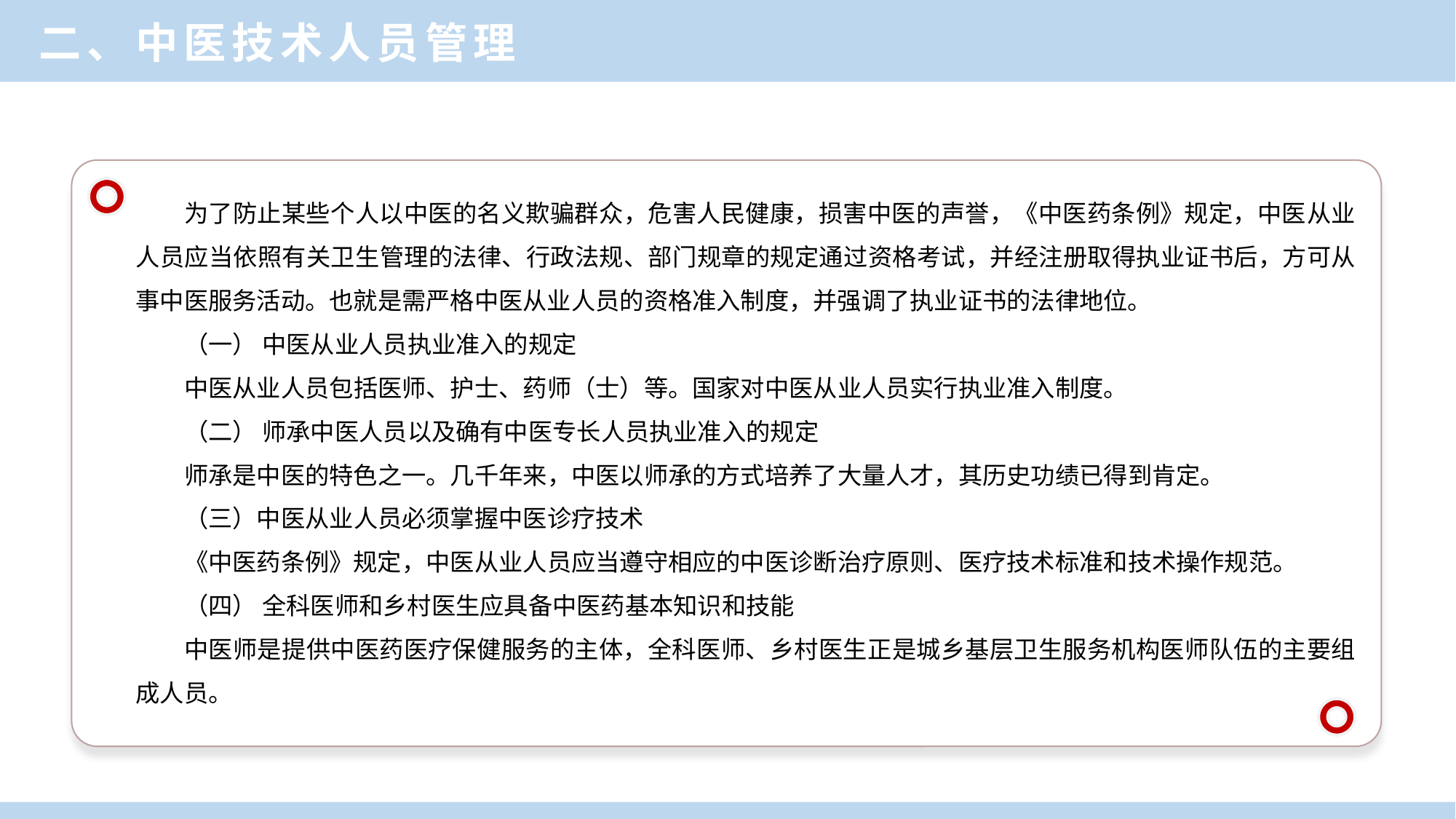

二、中医技术人员管理

为了防止某些个人以中医的名义欺骗群众，危害人民健康，损害中医的声誉，《中医药条例》规定，中医从业人员应当依照有关卫生管理的法律、行政法规、部门规章的规定通过资格考试，并经注册取得执业证书后，方可从事中医服务活动。也就是需严格中医从业人员的资格准入制度，并强调了执业证书的法律地位。
（一） 中医从业人员执业准入的规定
中医从业人员包括医师、护士、药师（士）等。国家对中医从业人员实行执业准入制度。
（二） 师承中医人员以及确有中医专长人员执业准入的规定
师承是中医的特色之一。几千年来，中医以师承的方式培养了大量人才，其历史功绩已得到肯定。
（三）中医从业人员必须掌握中医诊疗技术
《中医药条例》规定，中医从业人员应当遵守相应的中医诊断治疗原则、医疗技术标准和技术操作规范。
（四） 全科医师和乡村医生应具备中医药基本知识和技能
中医师是提供中医药医疗保健服务的主体，全科医师、乡村医生正是城乡基层卫生服务机构医师队伍的主要组成人员。